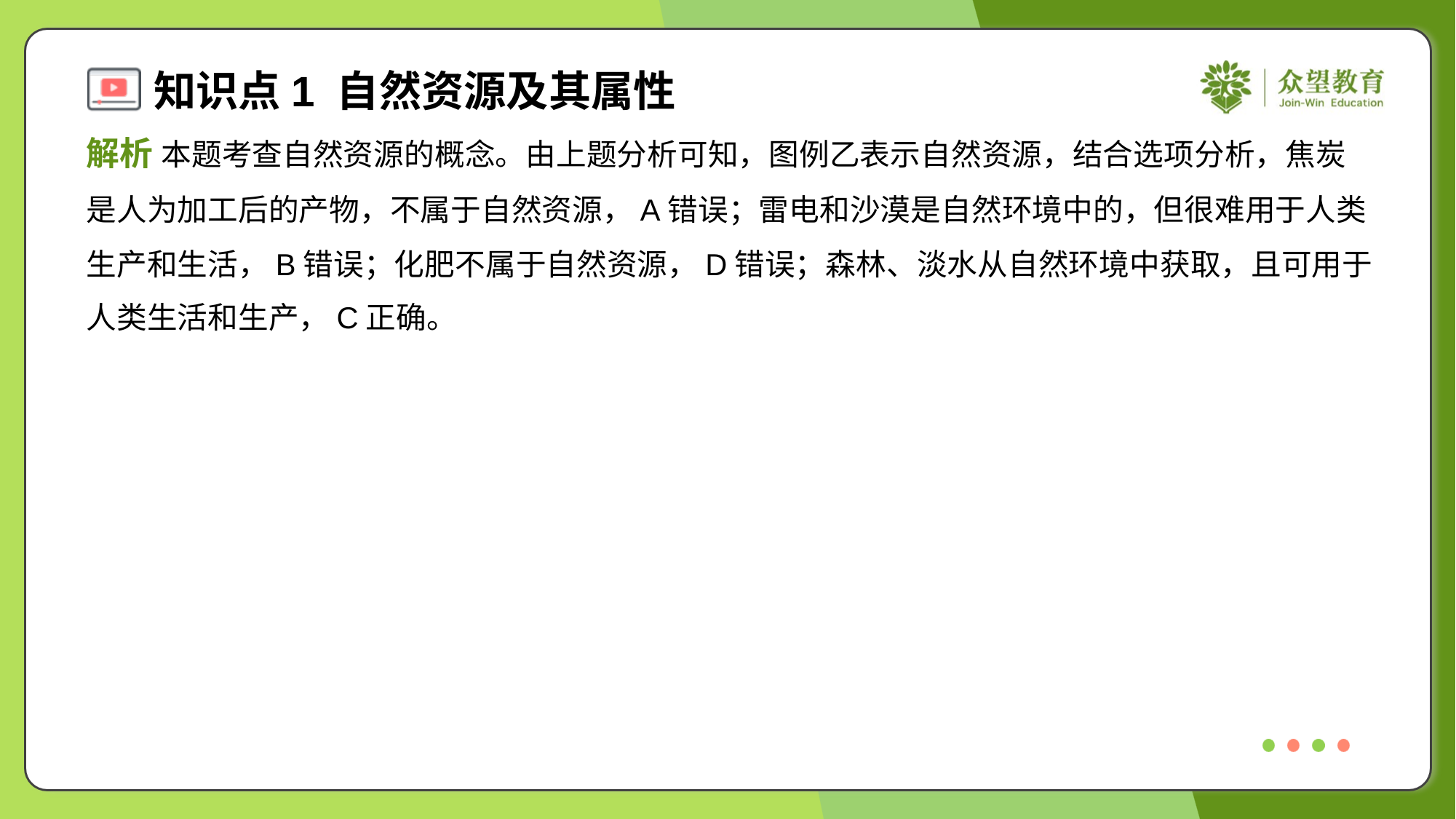

解析 本题考查自然资源的概念。由上题分析可知，图例乙表示自然资源，结合选项分析，焦炭
是人为加工后的产物，不属于自然资源，A错误；雷电和沙漠是自然环境中的，但很难用于人类
生产和生活，B错误；化肥不属于自然资源，D错误；森林、淡水从自然环境中获取，且可用于
人类生活和生产，C正确。